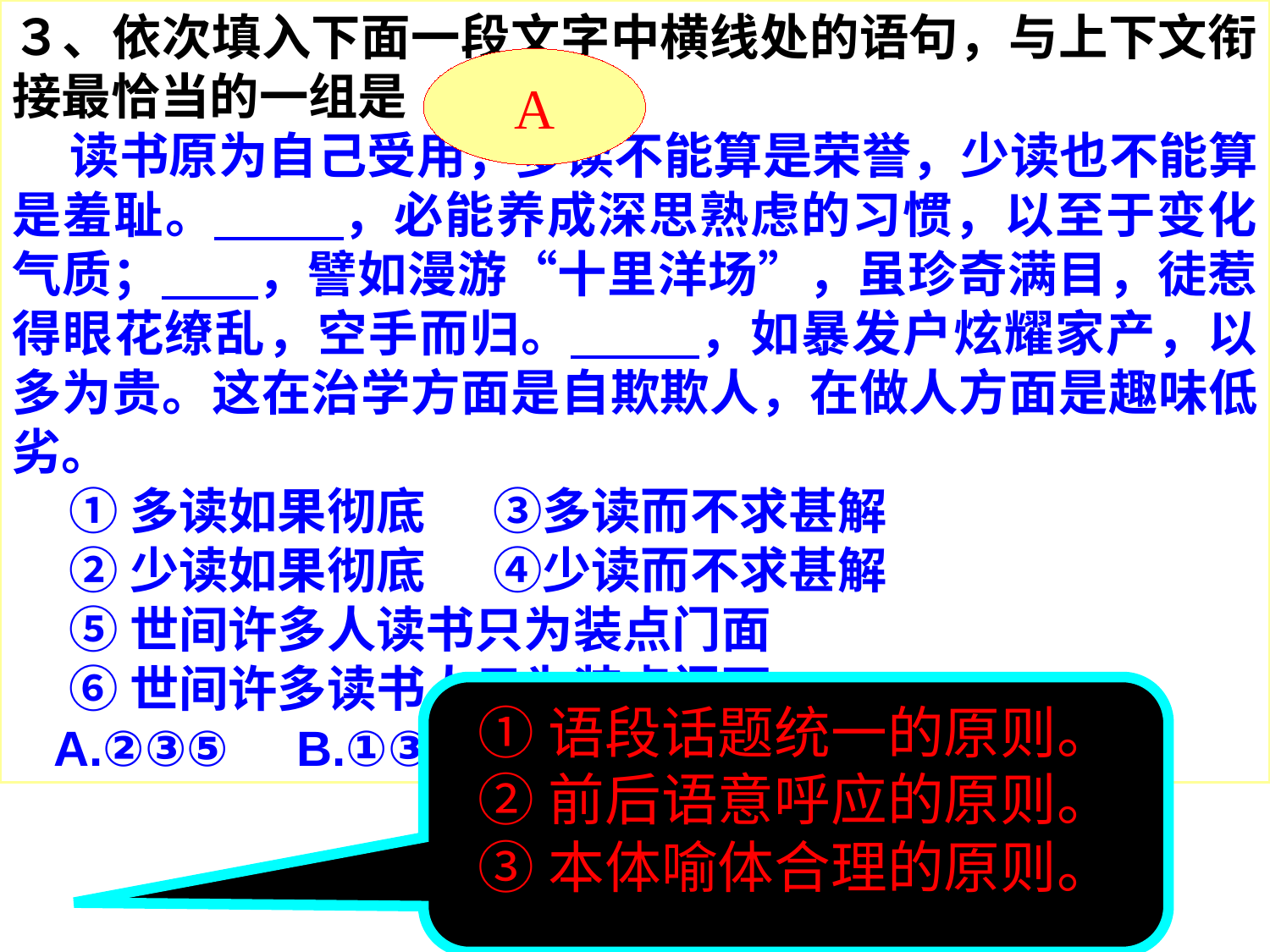

３、依次填入下面一段文字中横线处的语句，与上下文衔接最恰当的一组是
    读书原为自己受用，多读不能算是荣誉，少读也不能算是羞耻。          ，必能养成深思熟虑的习惯，以至于变化气质；        ，譬如漫游“十里洋场”，虽珍奇满目，徒惹得眼花缭乱，空手而归。          ，如暴发户炫耀家产，以多为贵。这在治学方面是自欺欺人，在做人方面是趣味低劣。
     ①多读如果彻底      ③多读而不求甚解
     ②少读如果彻底      ④少读而不求甚解
     ⑤世间许多人读书只为装点门面
     ⑥世间许多读书人只为装点门面
   A.②③⑤     B.①③⑥      C.②④⑤       D.①④⑥
A
①语段话题统一的原则。
②前后语意呼应的原则。
③本体喻体合理的原则。